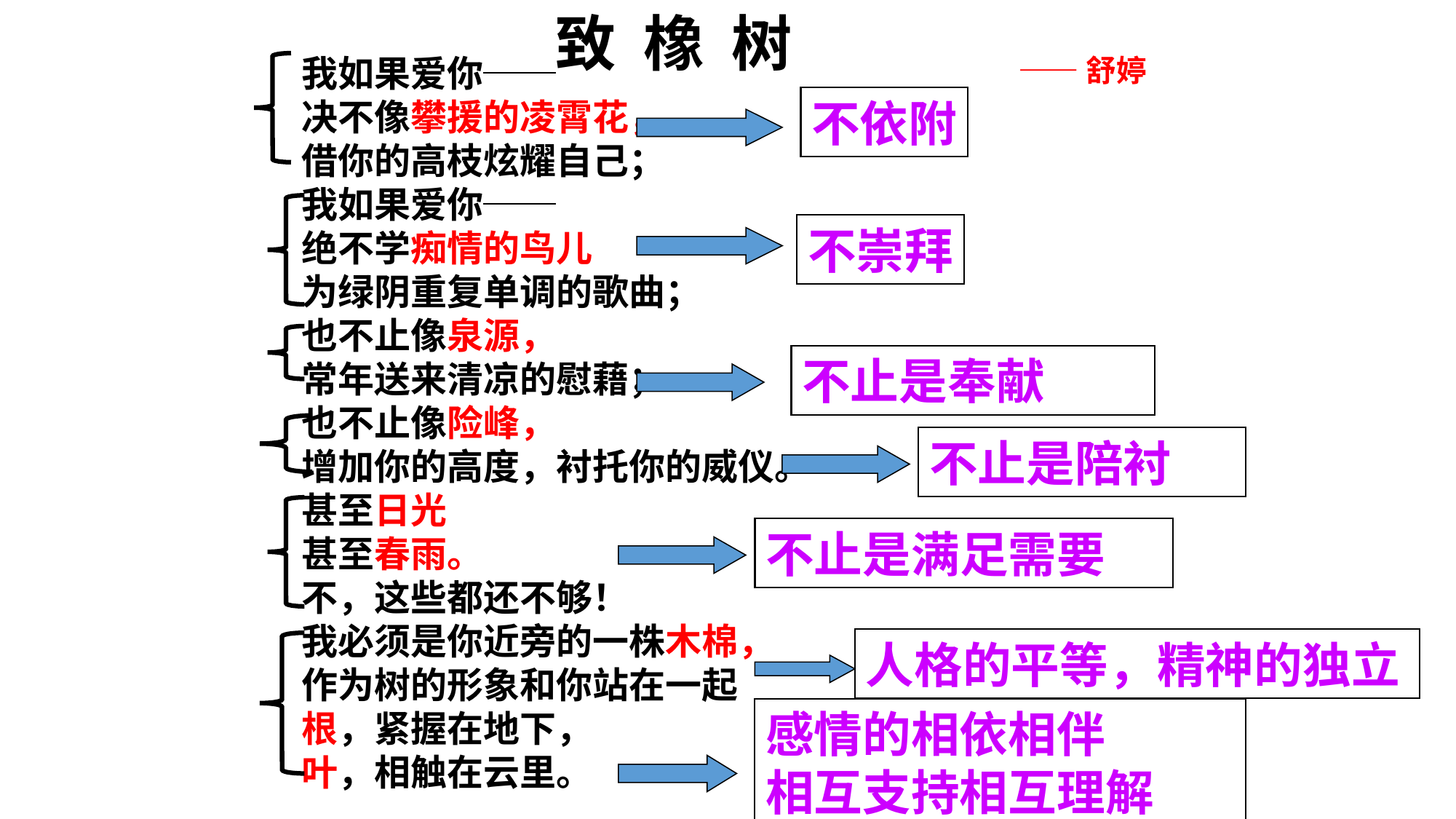

致  橡  树

我如果爱你──
决不像攀援的凌霄花，
借你的高枝炫耀自己；
我如果爱你──
绝不学痴情的鸟儿，
为绿阴重复单调的歌曲；
也不止像泉源，
常年送来清凉的慰藉；
也不止像险峰，
增加你的高度，衬托你的威仪。
甚至日光。
甚至春雨。
不，这些都还不够！
我必须是你近旁的一株木棉，
作为树的形象和你站在一起。
根，紧握在地下，
叶，相触在云里。

——舒婷

不依附

不崇拜

不止是奉献

不止是陪衬

不止是满足需要

人格的平等，精神的独立

感情的相依相伴
相互支持相互理解